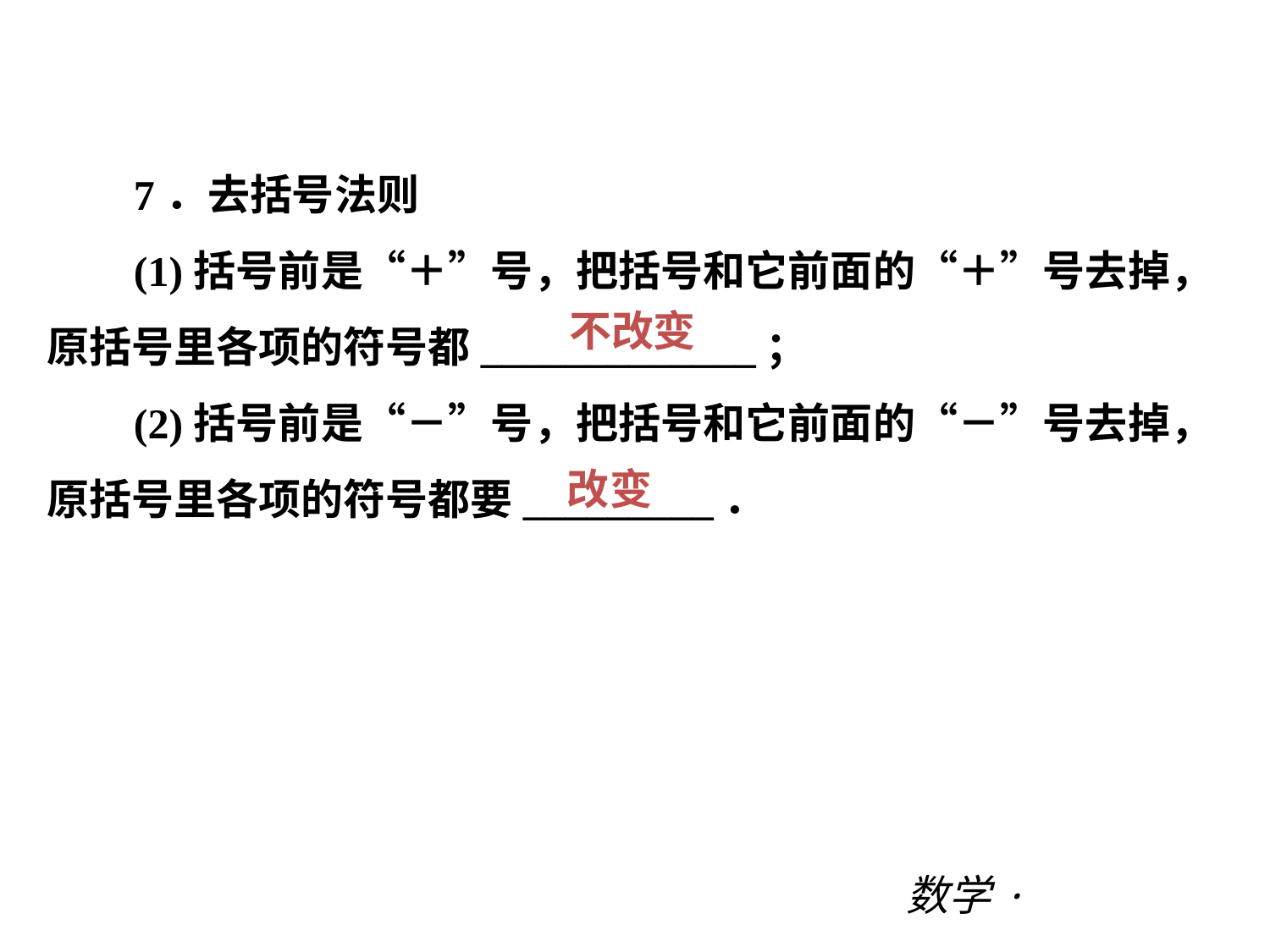

第三章 |过关测试
7．去括号法则
(1)括号前是“＋”号，把括号和它前面的“＋”号去掉，原括号里各项的符号都_____________；
(2)括号前是“－”号，把括号和它前面的“－”号去掉，原括号里各项的符号都要_________．
不改变
改变
数学·新课标（BS）